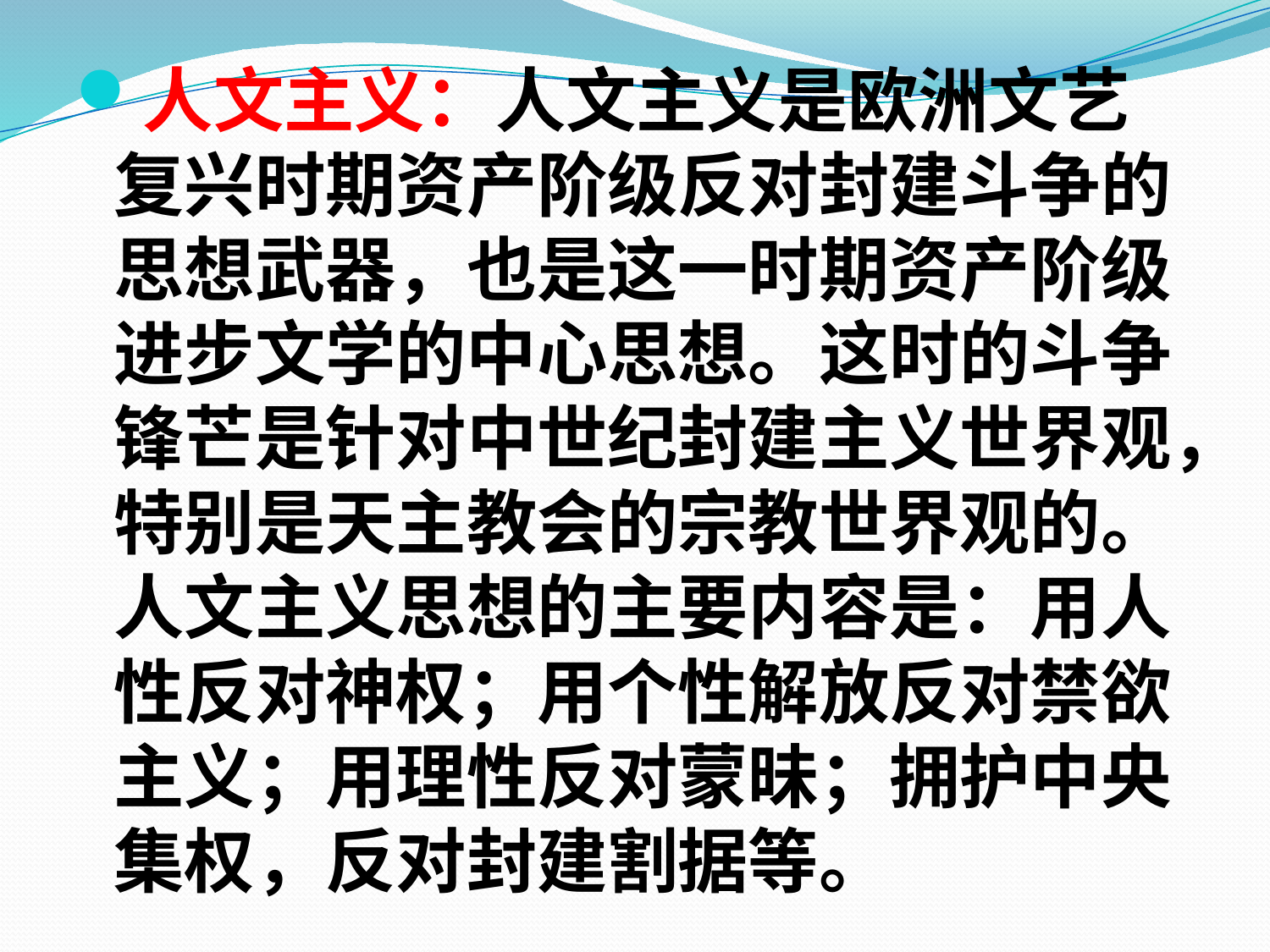

人文主义：人文主义是欧洲文艺复兴时期资产阶级反对封建斗争的思想武器，也是这一时期资产阶级进步文学的中心思想。这时的斗争锋芒是针对中世纪封建主义世界观，特别是天主教会的宗教世界观的。人文主义思想的主要内容是：用人性反对神权；用个性解放反对禁欲主义；用理性反对蒙昧；拥护中央集权，反对封建割据等。